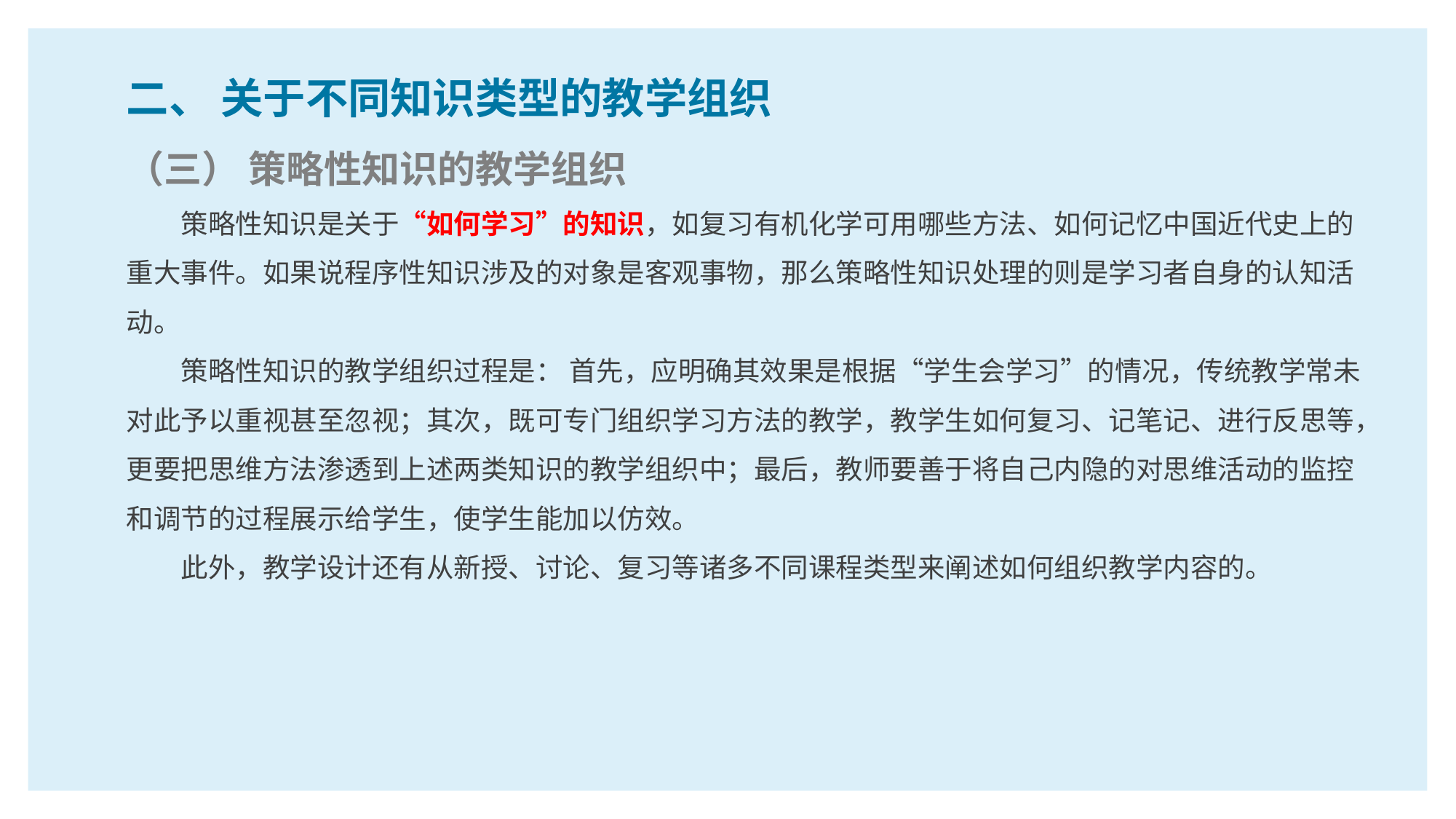

二、 关于不同知识类型的教学组织
（三） 策略性知识的教学组织
策略性知识是关于“如何学习”的知识，如复习有机化学可用哪些方法、如何记忆中国近代史上的重大事件。如果说程序性知识涉及的对象是客观事物，那么策略性知识处理的则是学习者自身的认知活动。
策略性知识的教学组织过程是： 首先，应明确其效果是根据“学生会学习”的情况，传统教学常未对此予以重视甚至忽视；其次，既可专门组织学习方法的教学，教学生如何复习、记笔记、进行反思等，更要把思维方法渗透到上述两类知识的教学组织中；最后，教师要善于将自己内隐的对思维活动的监控和调节的过程展示给学生，使学生能加以仿效。
此外，教学设计还有从新授、讨论、复习等诸多不同课程类型来阐述如何组织教学内容的。